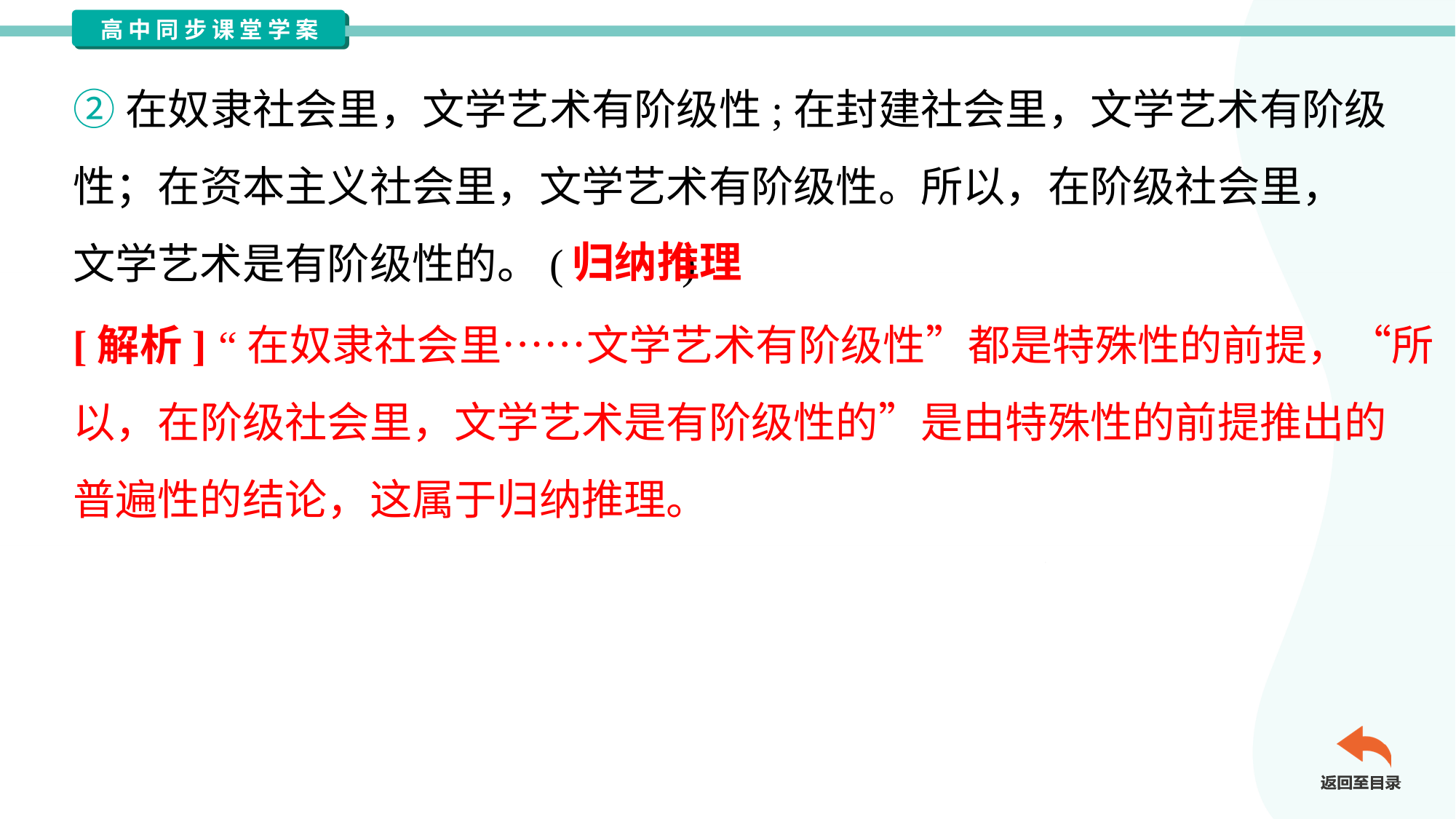

②在奴隶社会里，文学艺术有阶级性;在封建社会里，文学艺术有阶级
性；在资本主义社会里，文学艺术有阶级性。所以，在阶级社会里，
文学艺术是有阶级性的。(          )
归纳推理
[解析] “在奴隶社会里……文学艺术有阶级性”都是特殊性的前提，“所
以，在阶级社会里，文学艺术是有阶级性的”是由特殊性的前提推出的
普遍性的结论，这属于归纳推理。